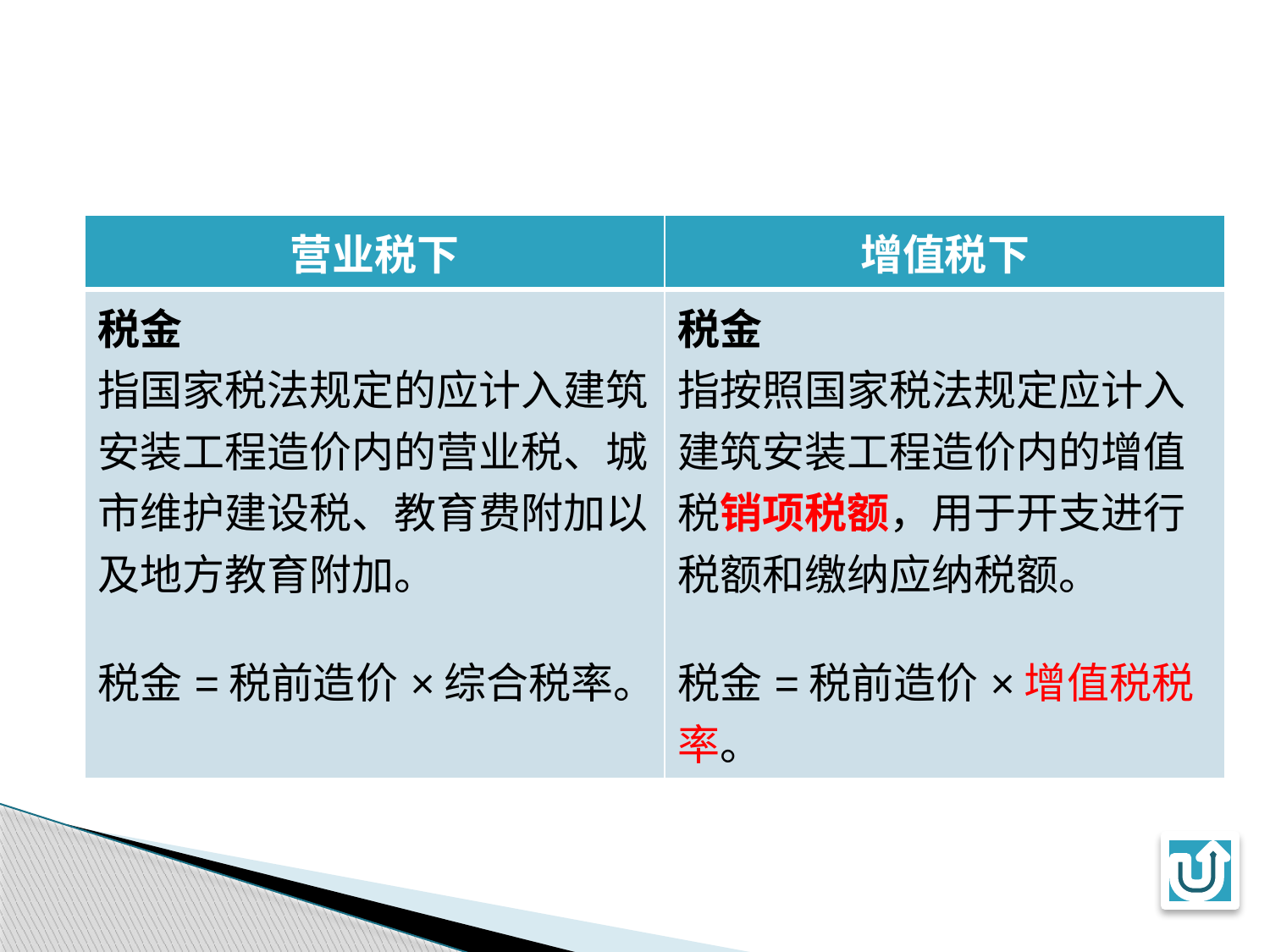

| 营业税下 | 增值税下 |
| --- | --- |
| 税金 指国家税法规定的应计入建筑安装工程造价内的营业税、城市维护建设税、教育费附加以及地方教育附加。 税金=税前造价×综合税率。 | 税金 指按照国家税法规定应计入建筑安装工程造价内的增值税销项税额，用于开支进行税额和缴纳应纳税额。 税金=税前造价×增值税税率。 |